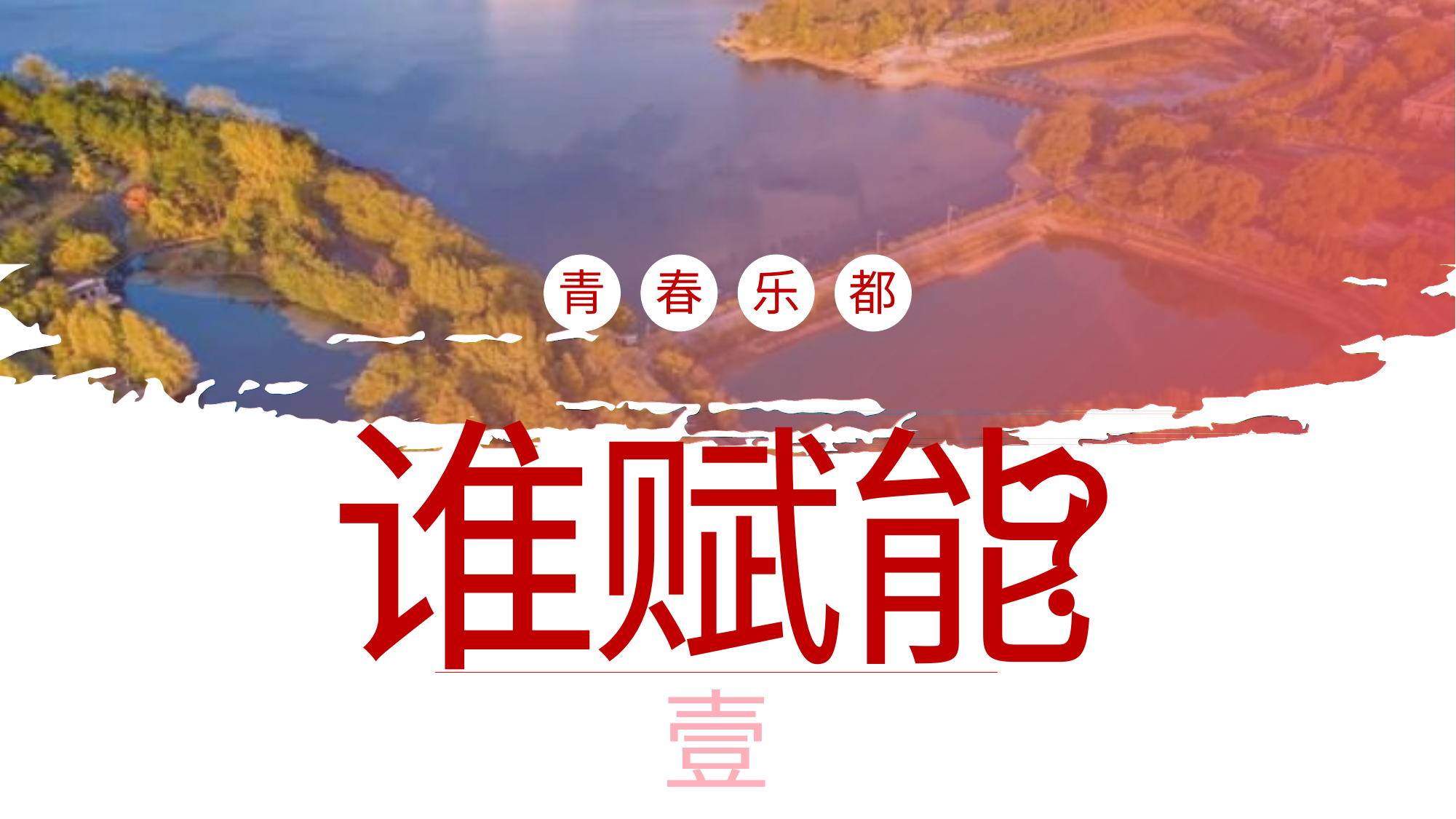

青
春
乐
都
谁
赋能
   ？
壹